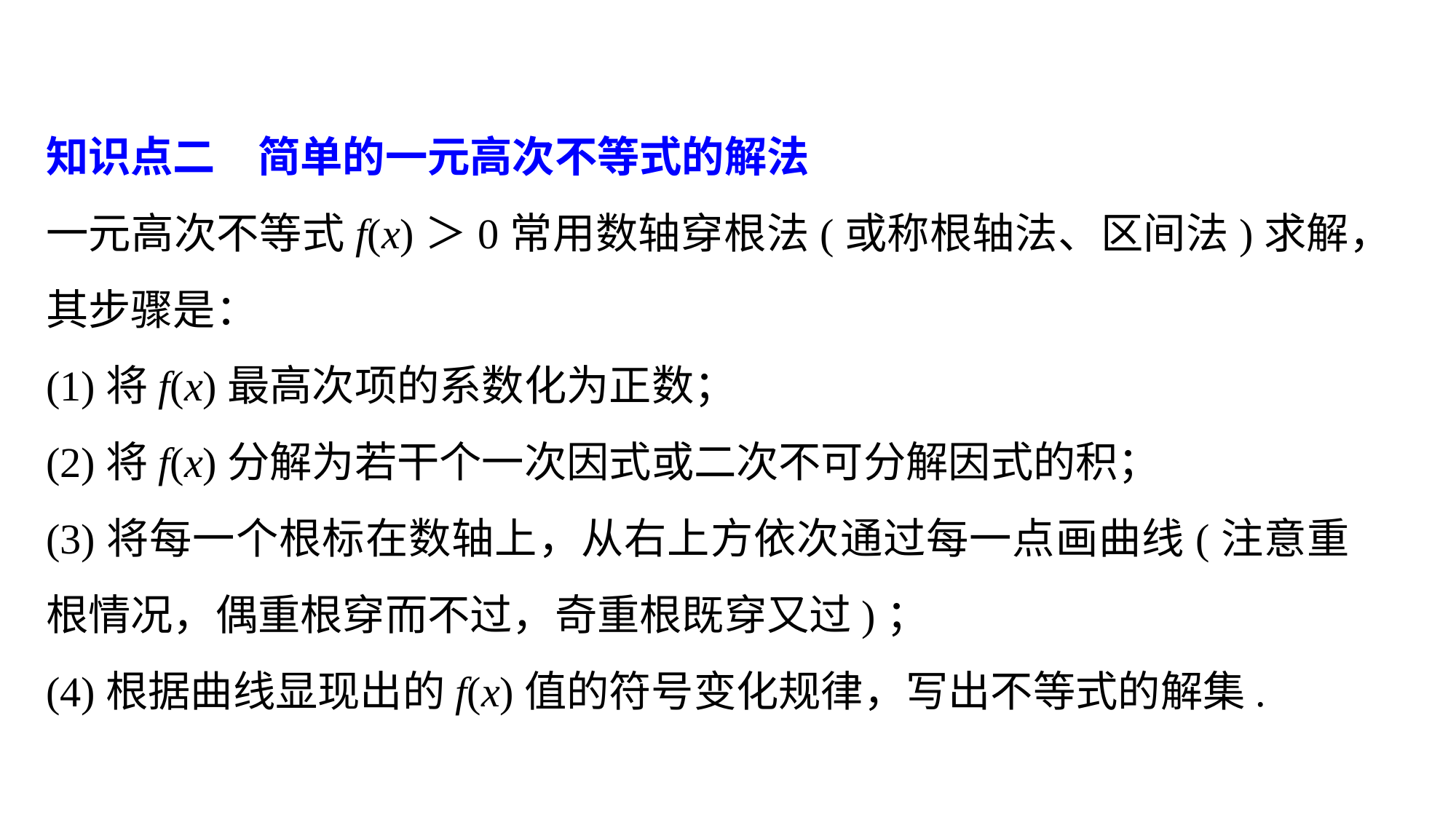

知识点二　简单的一元高次不等式的解法
一元高次不等式f(x)＞0常用数轴穿根法(或称根轴法、区间法)求解，其步骤是：
(1)将f(x)最高次项的系数化为正数；
(2)将f(x)分解为若干个一次因式或二次不可分解因式的积；
(3)将每一个根标在数轴上，从右上方依次通过每一点画曲线(注意重根情况，偶重根穿而不过，奇重根既穿又过)；
(4)根据曲线显现出的f(x)值的符号变化规律，写出不等式的解集.